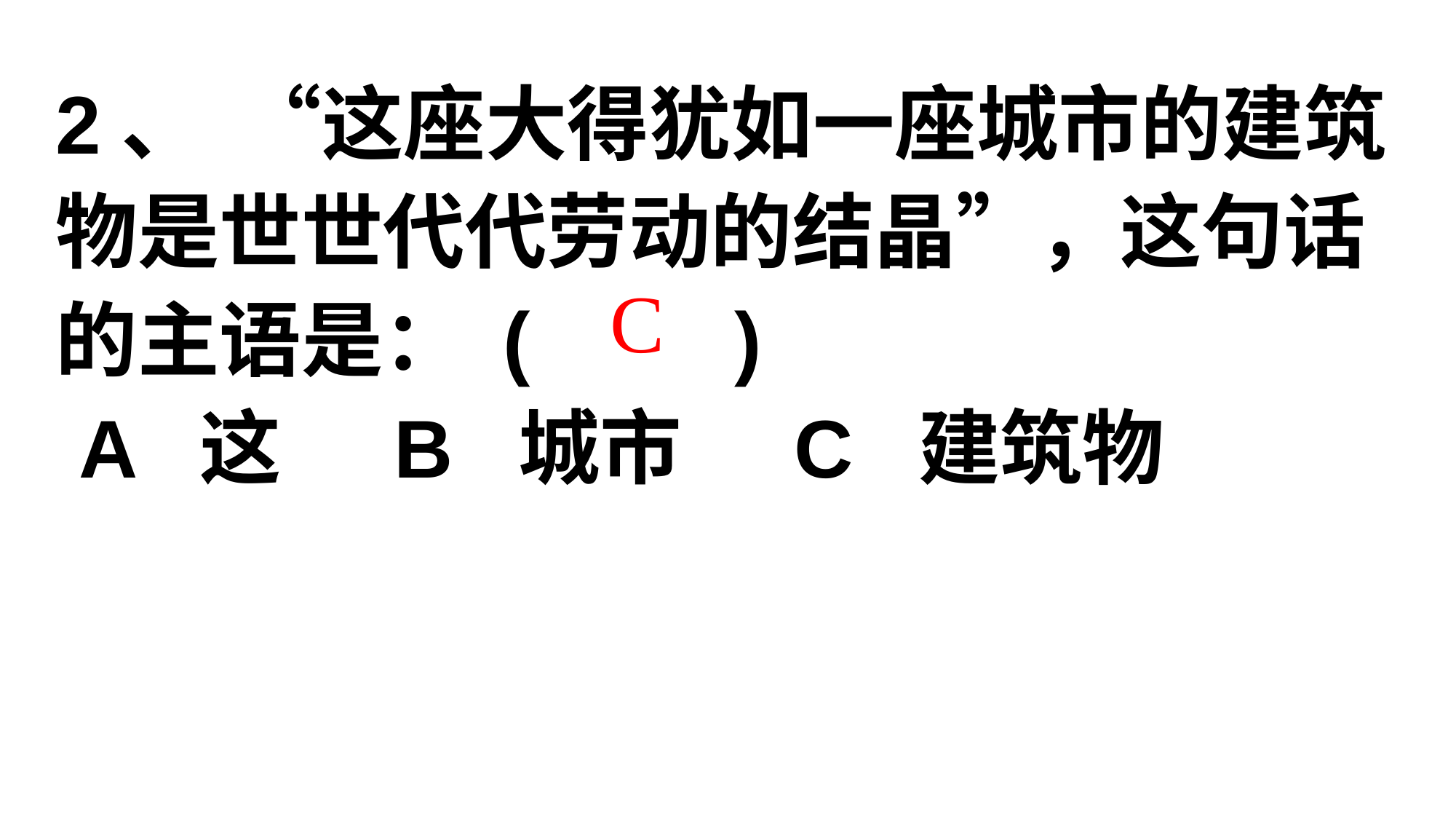

2、  “这座大得犹如一座城市的建筑物是世世代代劳动的结晶”，这句话的主语是： (         )
 A  这     B  城市     C  建筑物
C